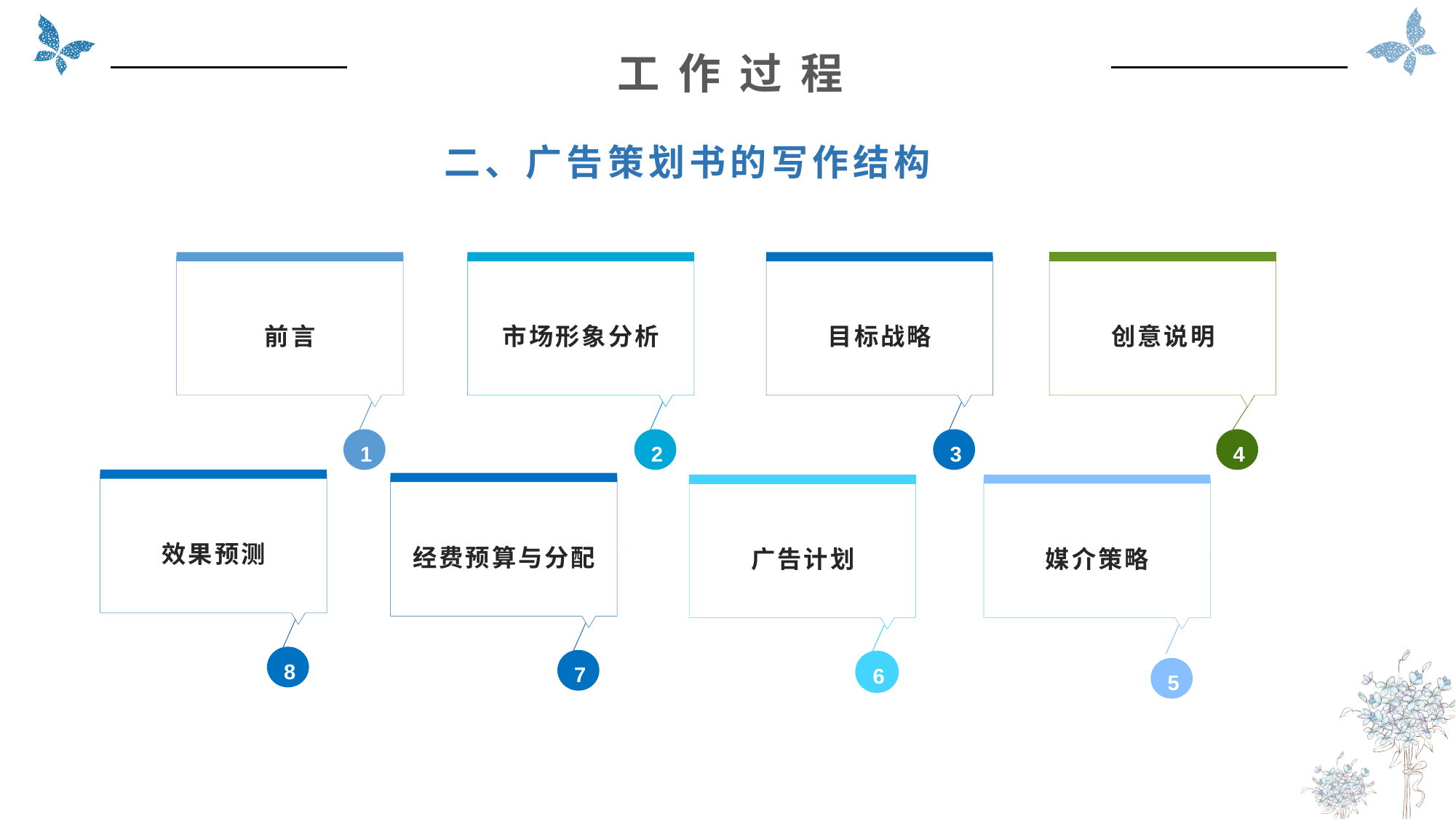

工 作 过 程
二、广告策划书的写作结构

前言
1

市场形象分析
2

目标战略
3

创意说明
4

效果预测
8

经费预算与分配
7

广告计划
6

媒介策略
5